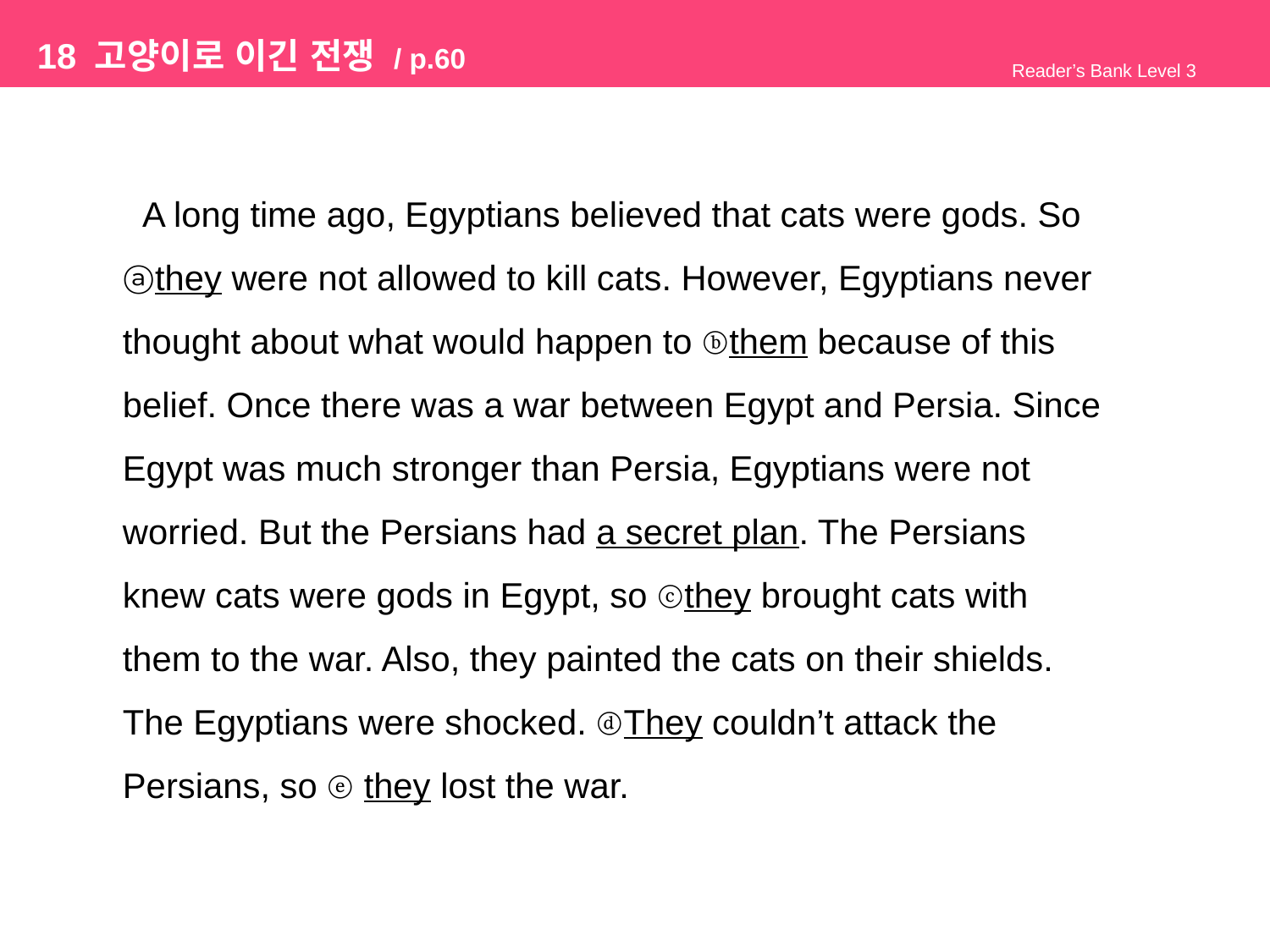

# 18 고양이로 이긴 전쟁 / p.60
Reader’s Bank Level 3

  A long time ago, Egyptians believed that cats were gods. So
ⓐthey were not allowed to kill cats. However, Egyptians never
thought about what would happen to ⓑthem because of this
belief. Once there was a war between Egypt and Persia. Since
Egypt was much stronger than Persia, Egyptians were not
worried. But the Persians had a secret plan. The Persians
knew cats were gods in Egypt, so ⓒthey brought cats with
them to the war. Also, they painted the cats on their shields.
The Egyptians were shocked. ⓓThey couldn’t attack the
Persians, so ⓔ they lost the war.